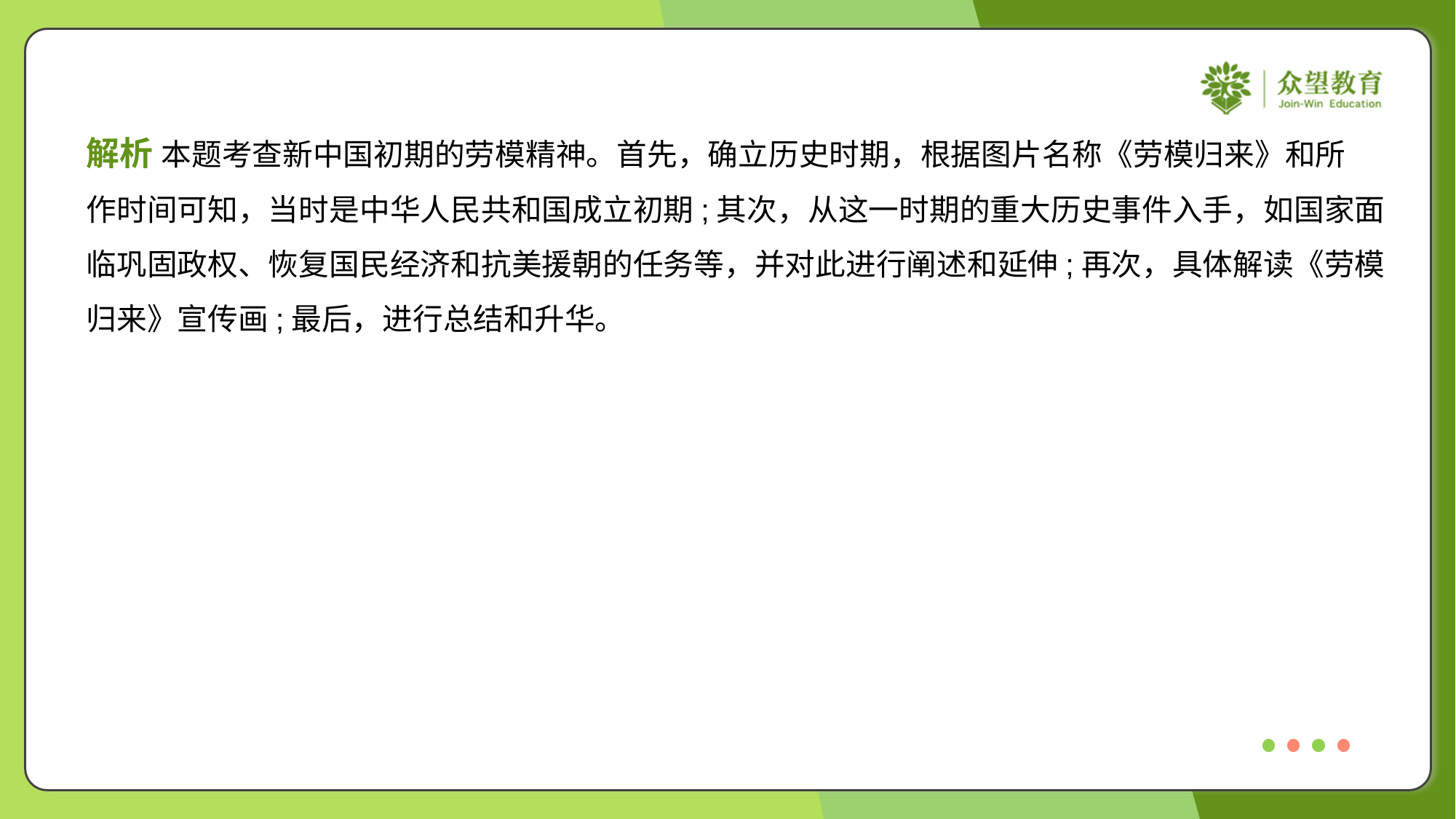

解析 本题考查新中国初期的劳模精神。首先，确立历史时期，根据图片名称《劳模归来》和所
作时间可知，当时是中华人民共和国成立初期;其次，从这一时期的重大历史事件入手，如国家面
临巩固政权、恢复国民经济和抗美援朝的任务等，并对此进行阐述和延伸;再次，具体解读《劳模
归来》宣传画;最后，进行总结和升华。